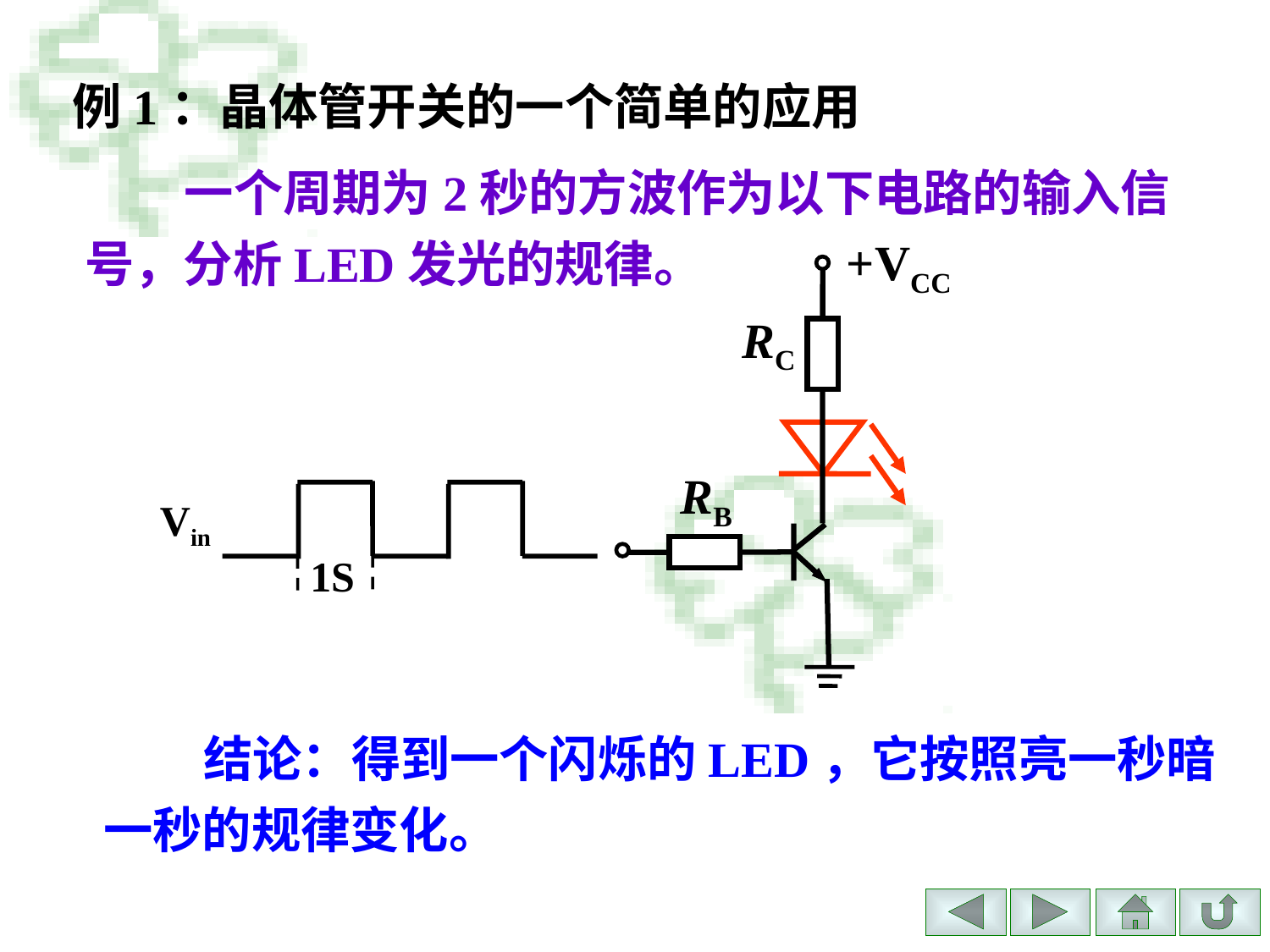

例1：晶体管开关的一个简单的应用
一个周期为2秒的方波作为以下电路的输入信号，分析LED发光的规律。
+VCC

RC

RB

Vin
1S

结论：得到一个闪烁的LED，它按照亮一秒暗一秒的规律变化。